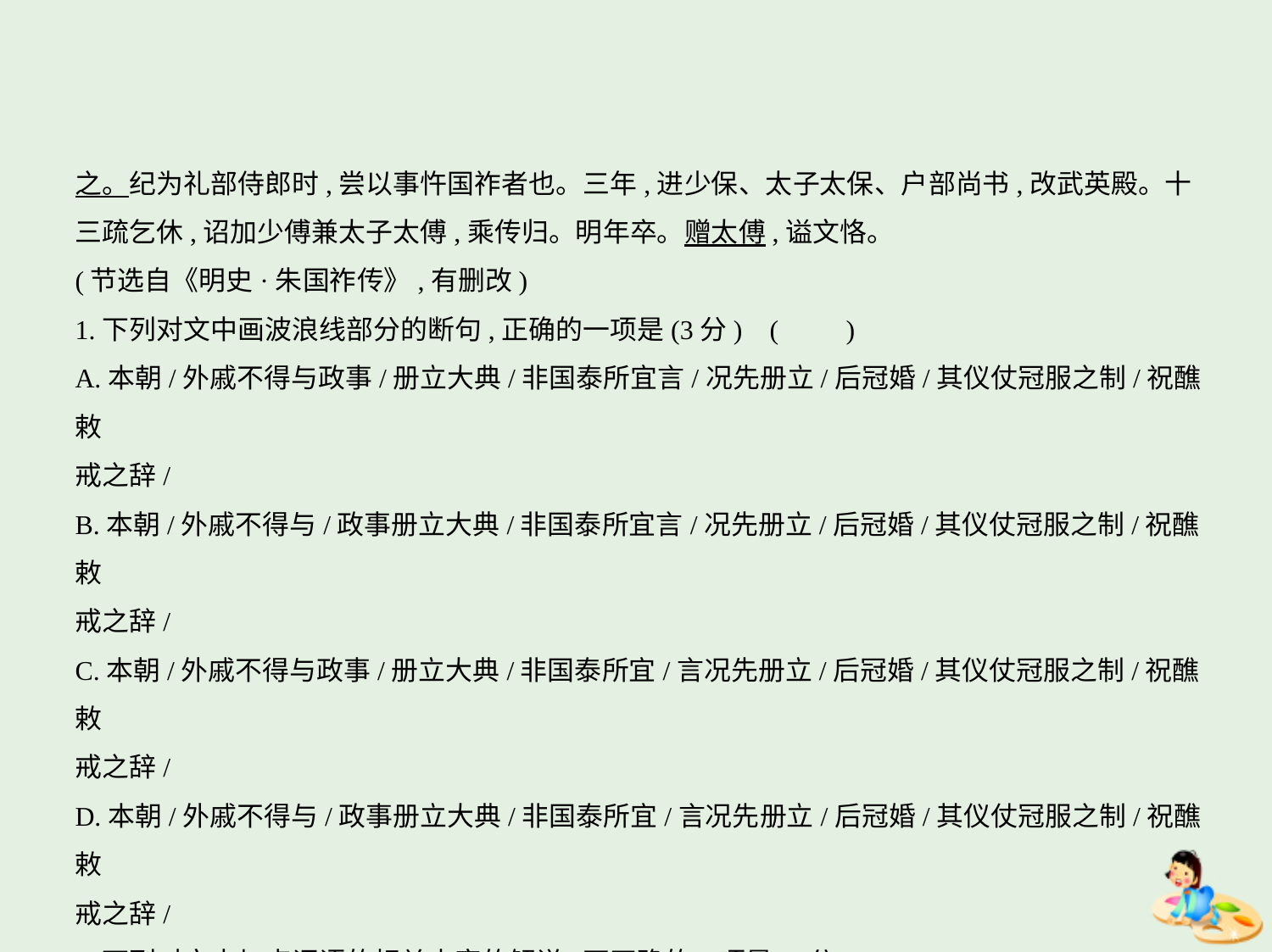

之。纪为礼部侍郎时,尝以事忤国祚者也。三年,进少保、太子太保、户部尚书,改武英殿。十
三疏乞休,诏加少傅兼太子太傅,乘传归。明年卒。赠太傅,谥文恪。
(节选自《明史·朱国祚传》,有删改)
1.下列对文中画波浪线部分的断句,正确的一项是(3分) (　　)
A.本朝/外戚不得与政事/册立大典/非国泰所宜言/况先册立/后冠婚/其仪仗冠服之制/祝醮敕
戒之辞/
B.本朝/外戚不得与/政事册立大典/非国泰所宜言/况先册立/后冠婚/其仪仗冠服之制/祝醮敕
戒之辞/
C.本朝/外戚不得与政事/册立大典/非国泰所宜/言况先册立/后冠婚/其仪仗冠服之制/祝醮敕
戒之辞/
D.本朝/外戚不得与/政事册立大典/非国泰所宜/言况先册立/后冠婚/其仪仗冠服之制/祝醮敕
戒之辞/
2.下列对文中加点词语的相关内容的解说,不正确的一项是(3分)(　　)
A.冠婚,指行加冠、结婚礼。加冠是古代成人的标志,表明可以结婚成家了。